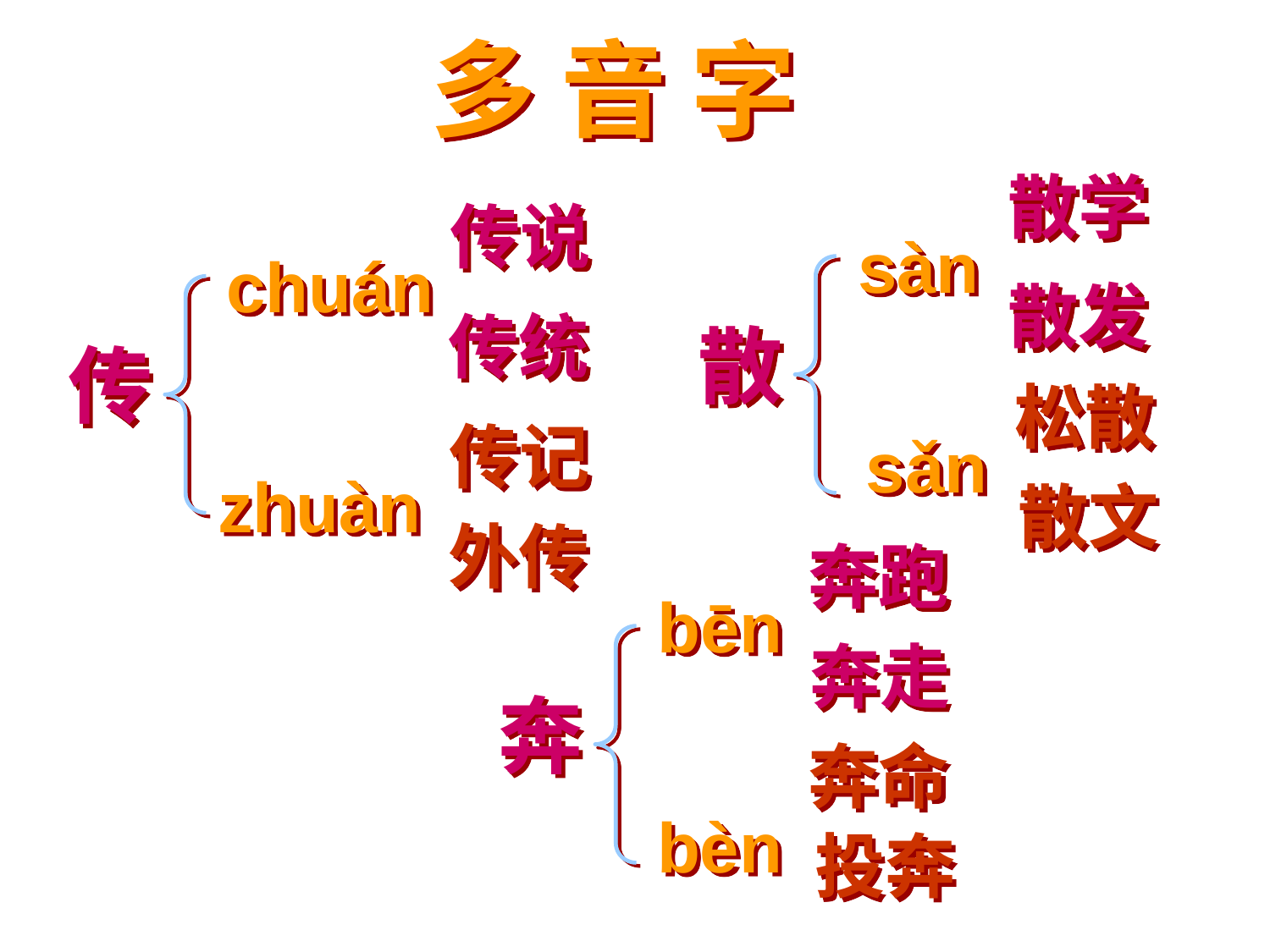

多 音 字
散学
传说

sàn
chuán

散发

传统
散
传
松散
传记
sǎn
zhuàn
散文
外传
奔跑
bēn

奔走
奔
奔命
bèn
投奔